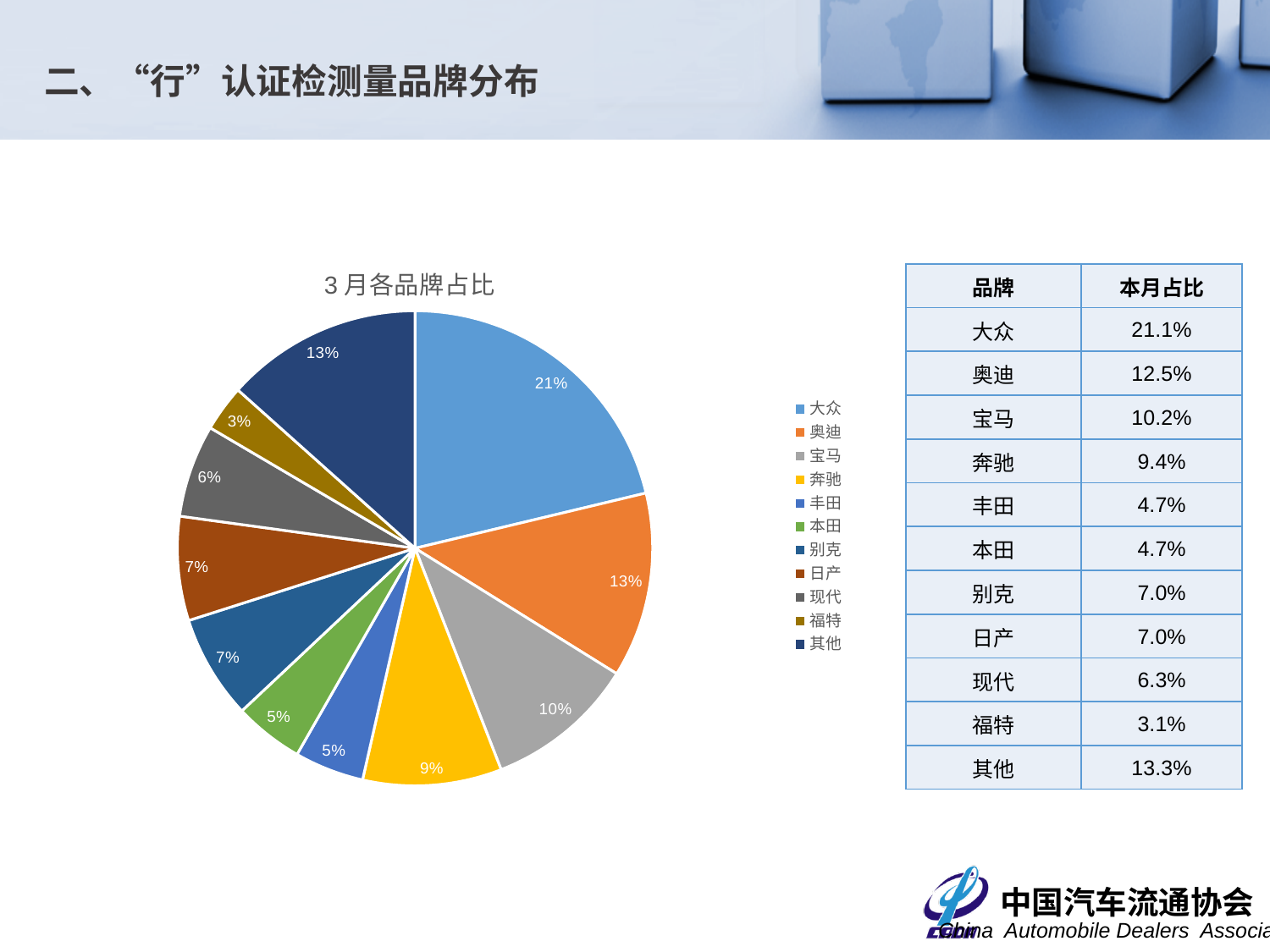

二、“行”认证检测量品牌分布

### Chart: 3月各品牌占比

| Category |  |
|---|---|
| 大众 | 0.2109375 |
| 奥迪 | 0.125 |
| 宝马 | 0.1015625 |
| 奔驰 | 0.09375 |
| 丰田 | 0.046875 |
| 本田 | 0.046875 |
| 别克 | 0.0703125 |
| 日产 | 0.0703125 |
| 现代 | 0.0625 |
| 福特 | 0.03125 |
| 其他 | 0.1328125 |
| 品牌 | 本月占比 |
| --- | --- |
| 大众 | 21.1% |
| 奥迪 | 12.5% |
| 宝马 | 10.2% |
| 奔驰 | 9.4% |
| 丰田 | 4.7% |
| 本田 | 4.7% |
| 别克 | 7.0% |
| 日产 | 7.0% |
| 现代 | 6.3% |
| 福特 | 3.1% |
| 其他 | 13.3% |